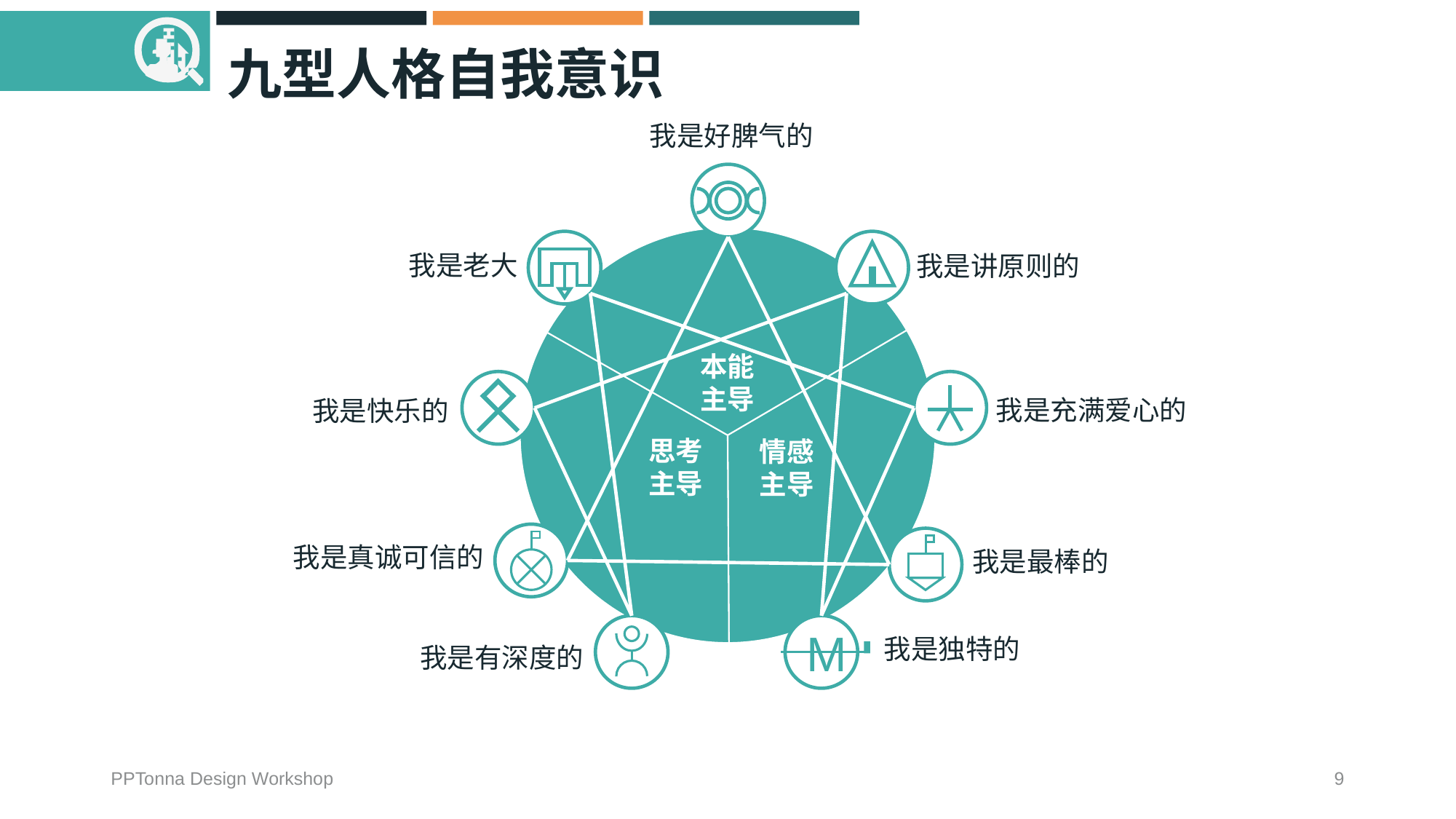

# 九型人格自我意识
我是好脾气的

我是老大
我是讲原则的
本能主导

我是充满爱心的
我是快乐的
思考主导
情感主导

我是真诚可信的
我是最棒的

M

我是独特的
我是有深度的
PPTonna Design Workshop
9